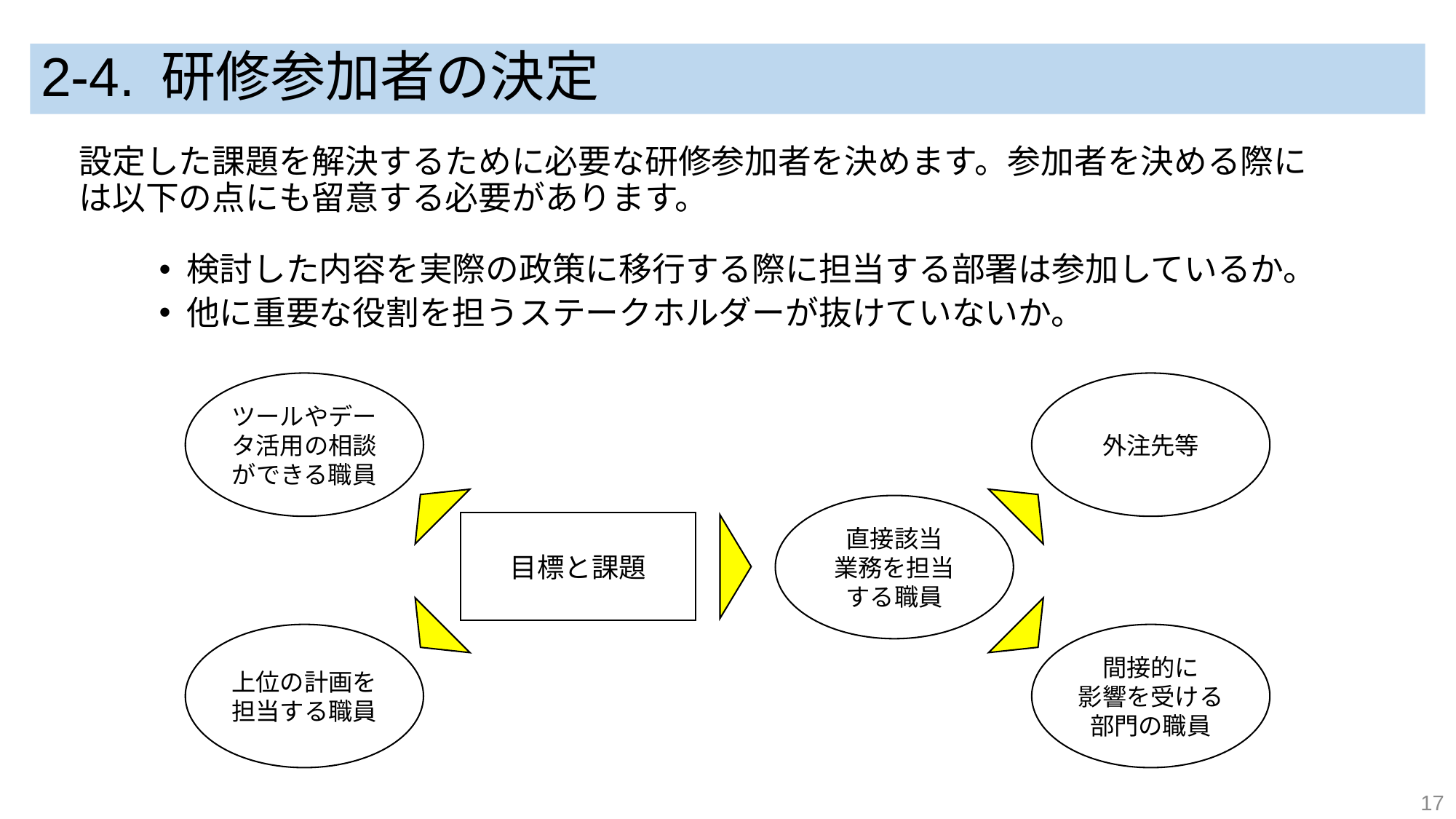

# 2-4. 研修参加者の決定
設定した課題を解決するために必要な研修参加者を決めます。参加者を決める際には以下の点にも留意する必要があります。

検討した内容を実際の政策に移行する際に担当する部署は参加しているか。
他に重要な役割を担うステークホルダーが抜けていないか。
ツールやデータ活用の相談ができる職員
外注先等

直接該当
業務を担当
する職員
目標と課題

上位の計画を担当する職員
間接的に
影響を受ける部門の職員
17